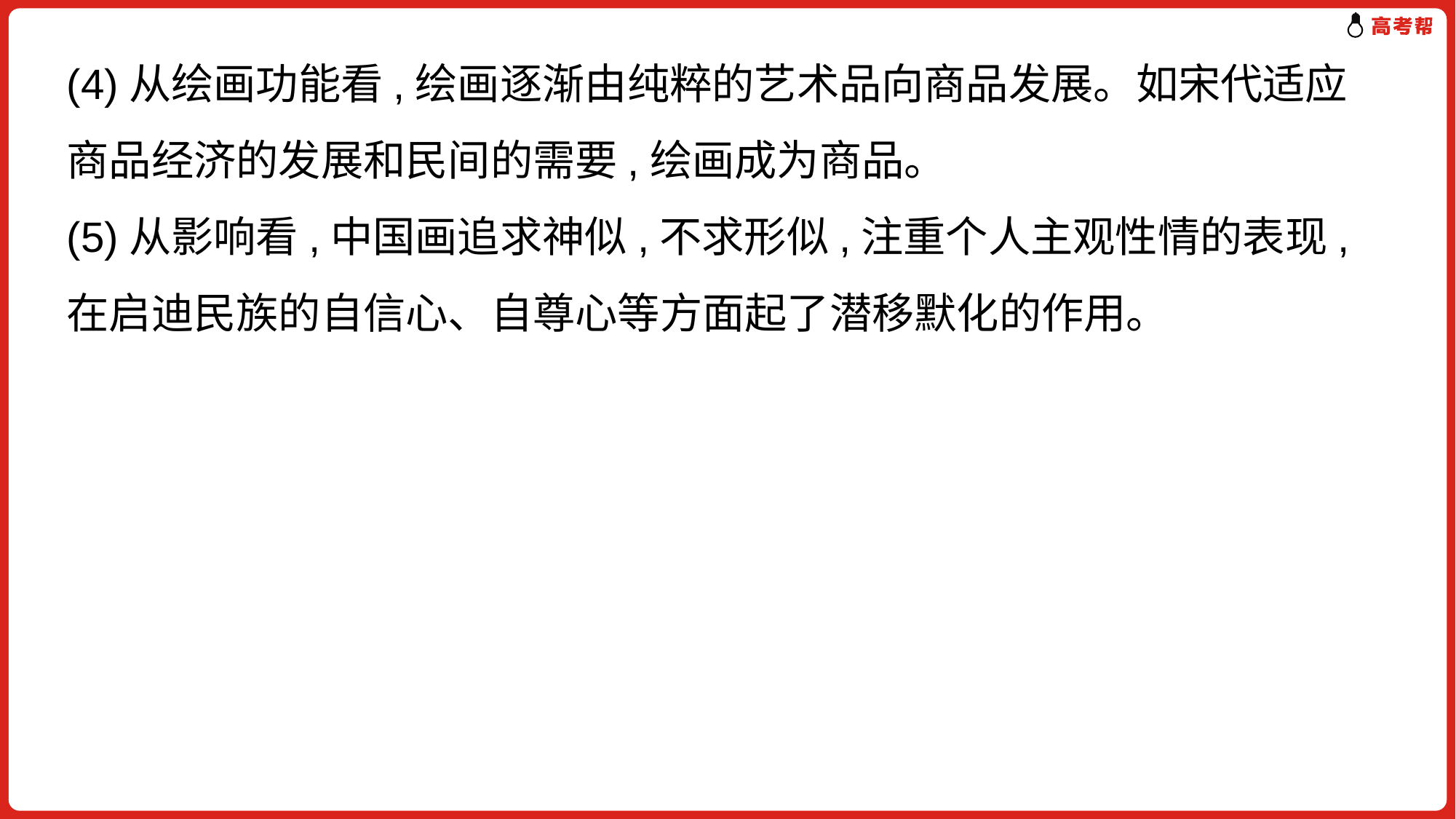

(4)从绘画功能看,绘画逐渐由纯粹的艺术品向商品发展。如宋代适应商品经济的发展和民间的需要,绘画成为商品。
(5)从影响看,中国画追求神似,不求形似,注重个人主观性情的表现,在启迪民族的自信心、自尊心等方面起了潜移默化的作用。